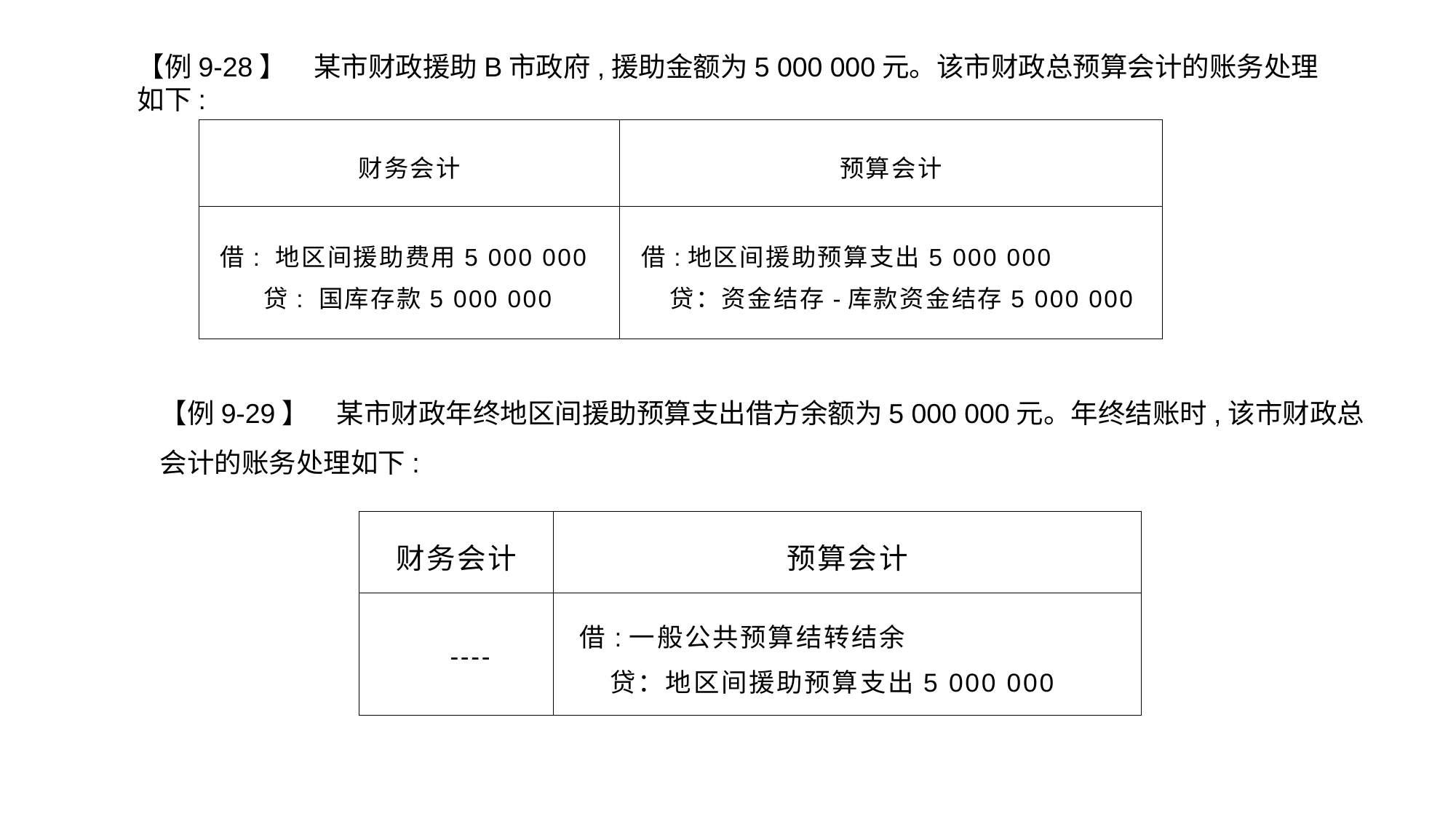

【例9-28】　某市财政援助B市政府,援助金额为5 000 000元。该市财政总预算会计的账务处理如下:
| 财务会计 | 预算会计 |
| --- | --- |
| 借: 地区间援助费用5 000 000 贷: 国库存款5 000 000 | 借:地区间援助预算支出5 000 000 贷：资金结存-库款资金结存5 000 000 |
【例9-29】　某市财政年终地区间援助预算支出借方余额为5 000 000元。年终结账时,该市财政总会计的账务处理如下:
| 财务会计 | 预算会计 |
| --- | --- |
| ---- | 借:一般公共预算结转结余 贷：地区间援助预算支出5 000 000 |